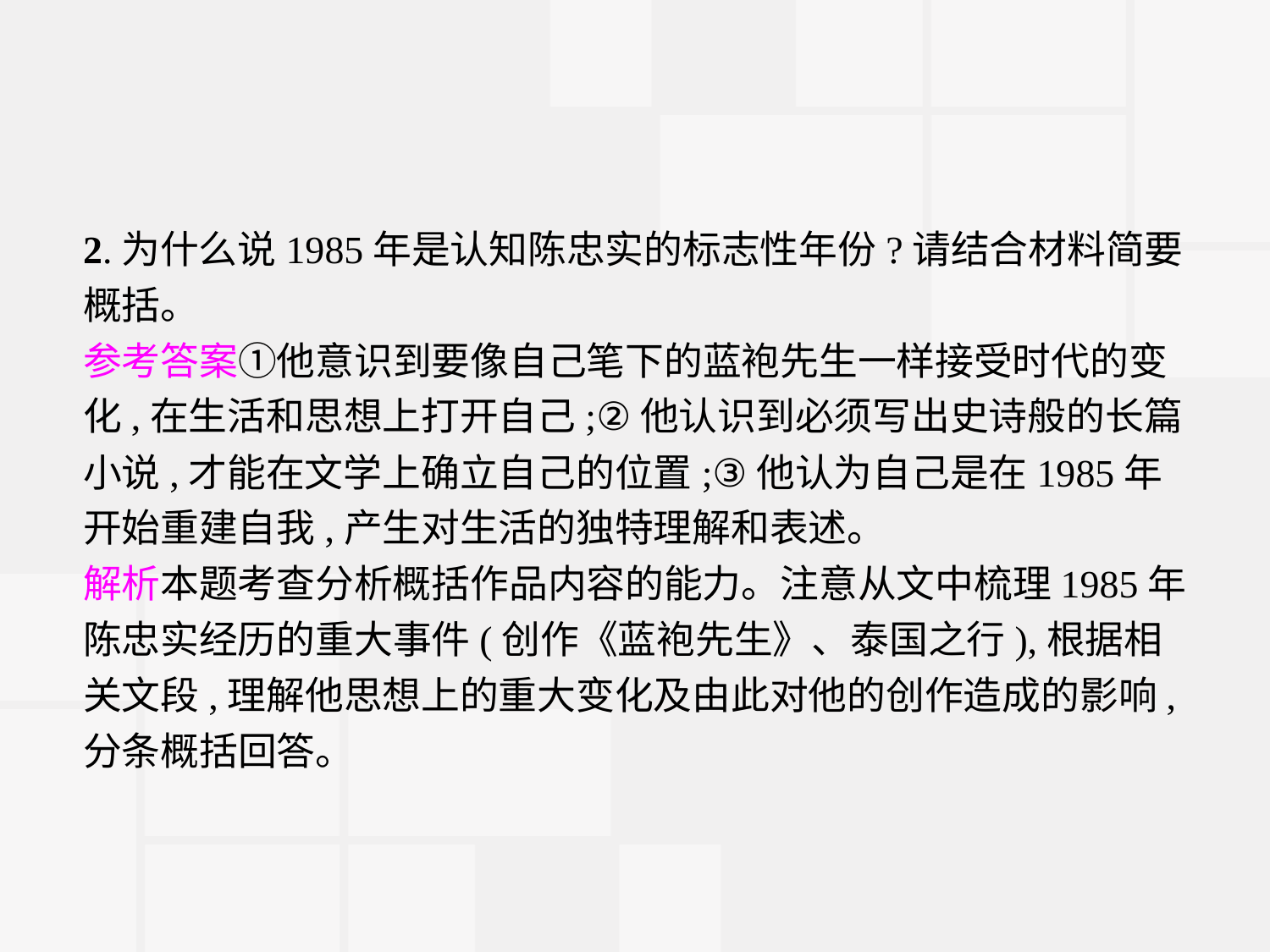

2.为什么说1985年是认知陈忠实的标志性年份?请结合材料简要概括。
参考答案①他意识到要像自己笔下的蓝袍先生一样接受时代的变化,在生活和思想上打开自己;②他认识到必须写出史诗般的长篇小说,才能在文学上确立自己的位置;③他认为自己是在1985年开始重建自我,产生对生活的独特理解和表述。
解析本题考查分析概括作品内容的能力。注意从文中梳理1985年陈忠实经历的重大事件(创作《蓝袍先生》、泰国之行),根据相关文段,理解他思想上的重大变化及由此对他的创作造成的影响,分条概括回答。